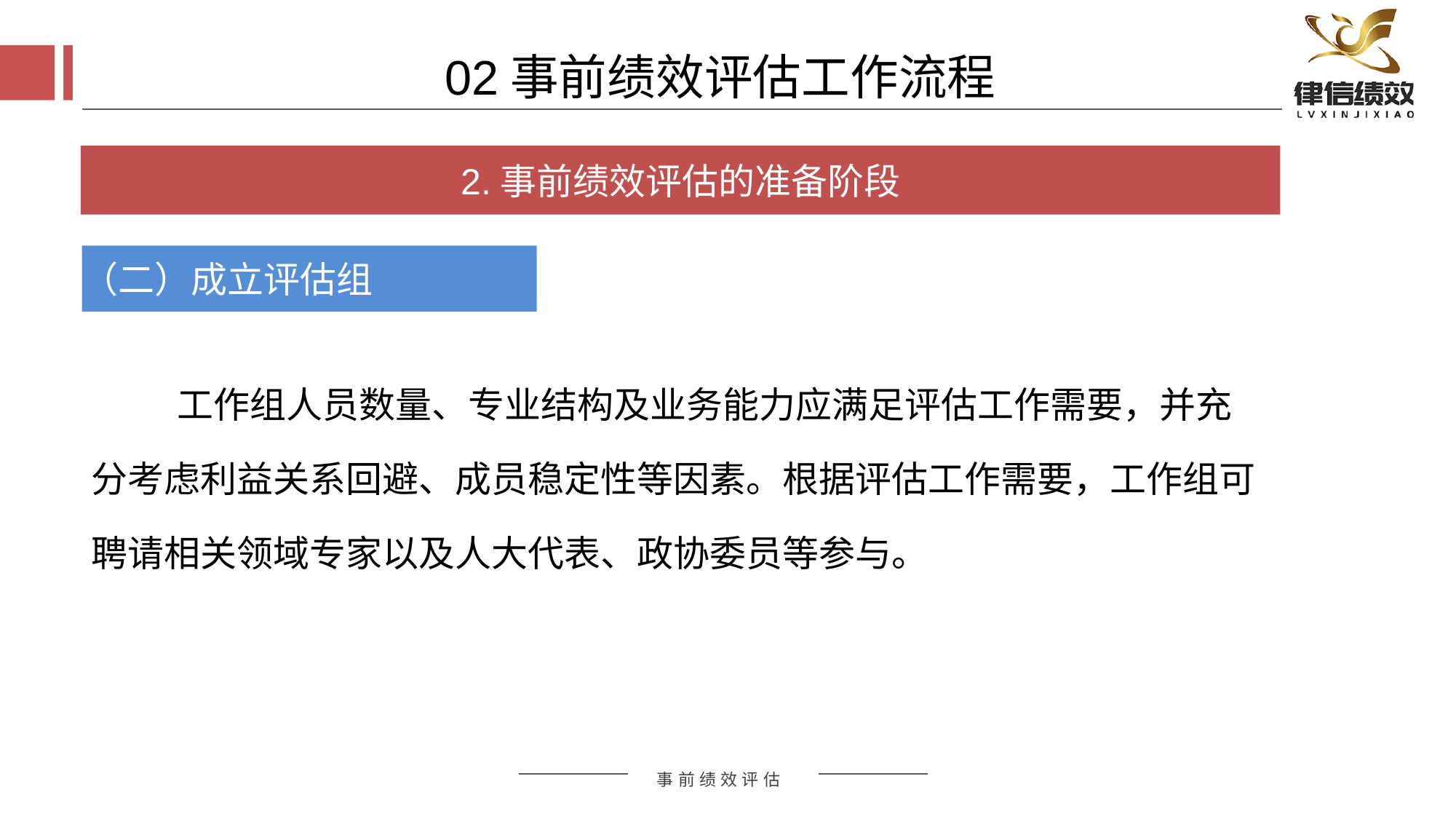

02事前绩效评估工作流程
2.事前绩效评估的准备阶段
（二）成立评估组
工作组人员数量、专业结构及业务能力应满足评估工作需要，并充分考虑利益关系回避、成员稳定性等因素。根据评估工作需要，工作组可聘请相关领域专家以及人大代表、政协委员等参与。
评估方式
评估方式